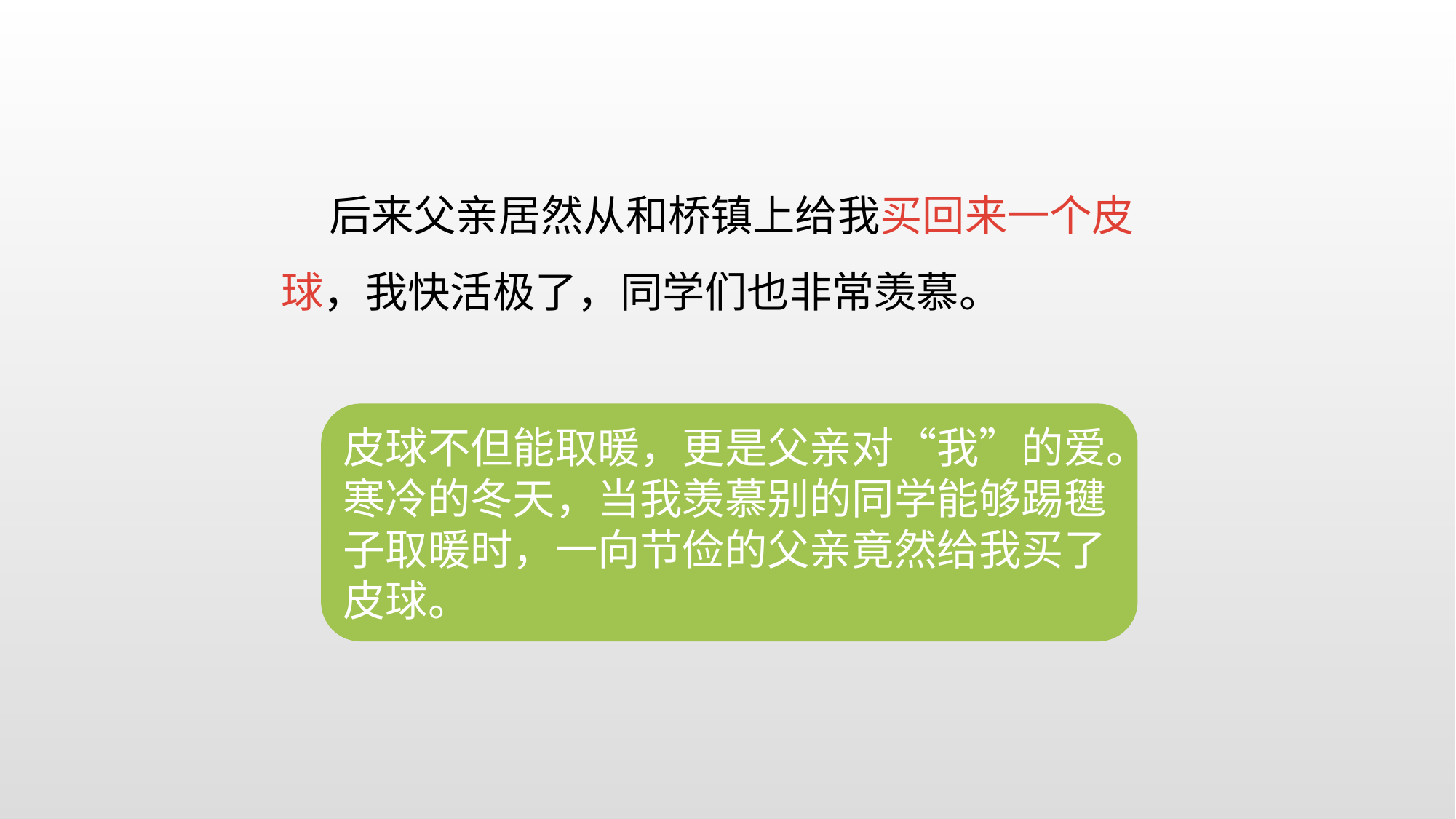

后来父亲居然从和桥镇上给我买回来一个皮球，我快活极了，同学们也非常羡慕。
皮球不但能取暖，更是父亲对“我”的爱。寒冷的冬天，当我羡慕别的同学能够踢毽子取暖时，一向节俭的父亲竟然给我买了皮球。